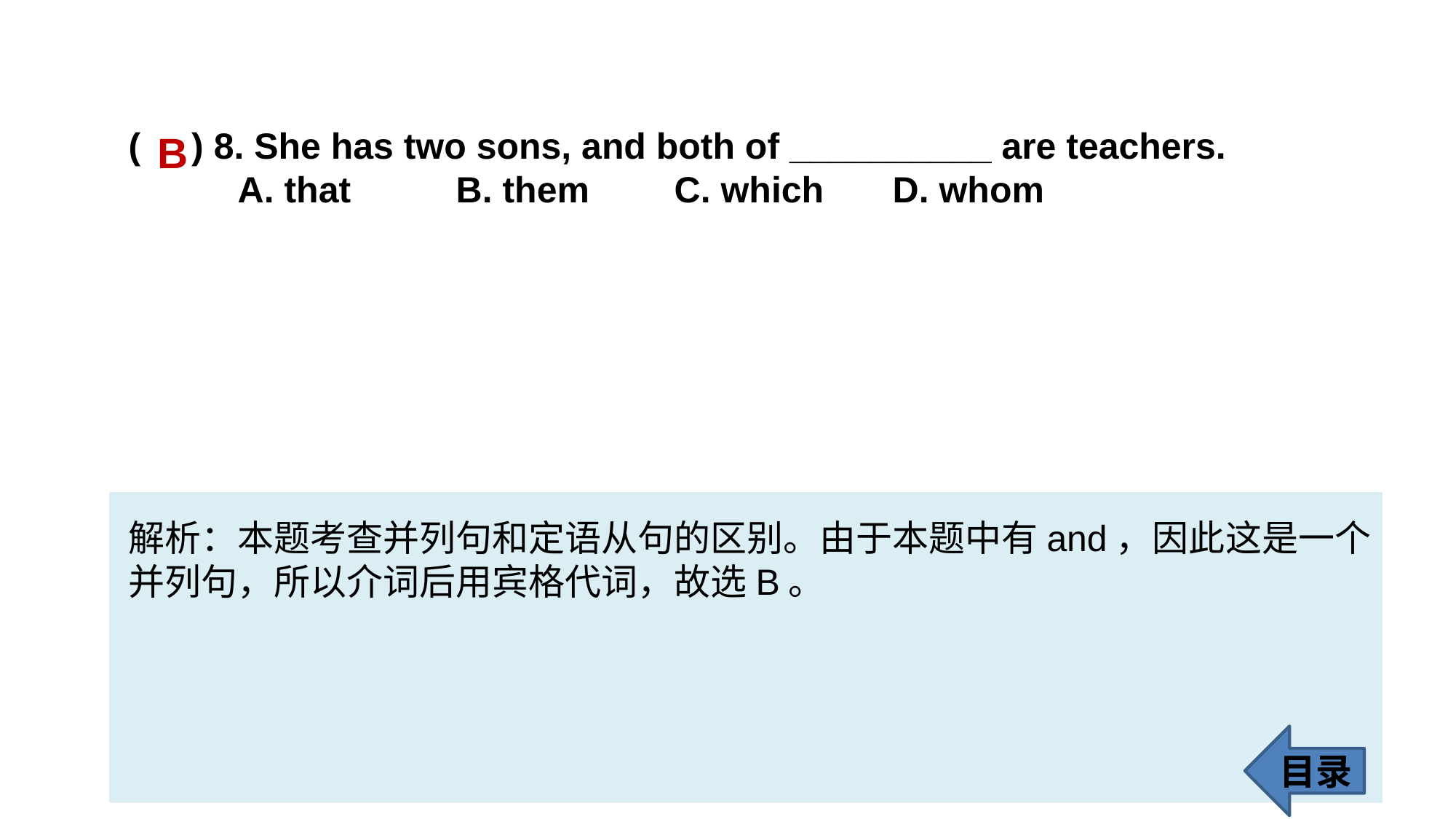

(     ) 8. She has two sons, and both of __________ are teachers.
	A. that 	B. them 	C. which 	D. whom
B

解析：本题考查并列句和定语从句的区别。由于本题中有and，因此这是一个
并列句，所以介词后用宾格代词，故选B。
目录
67